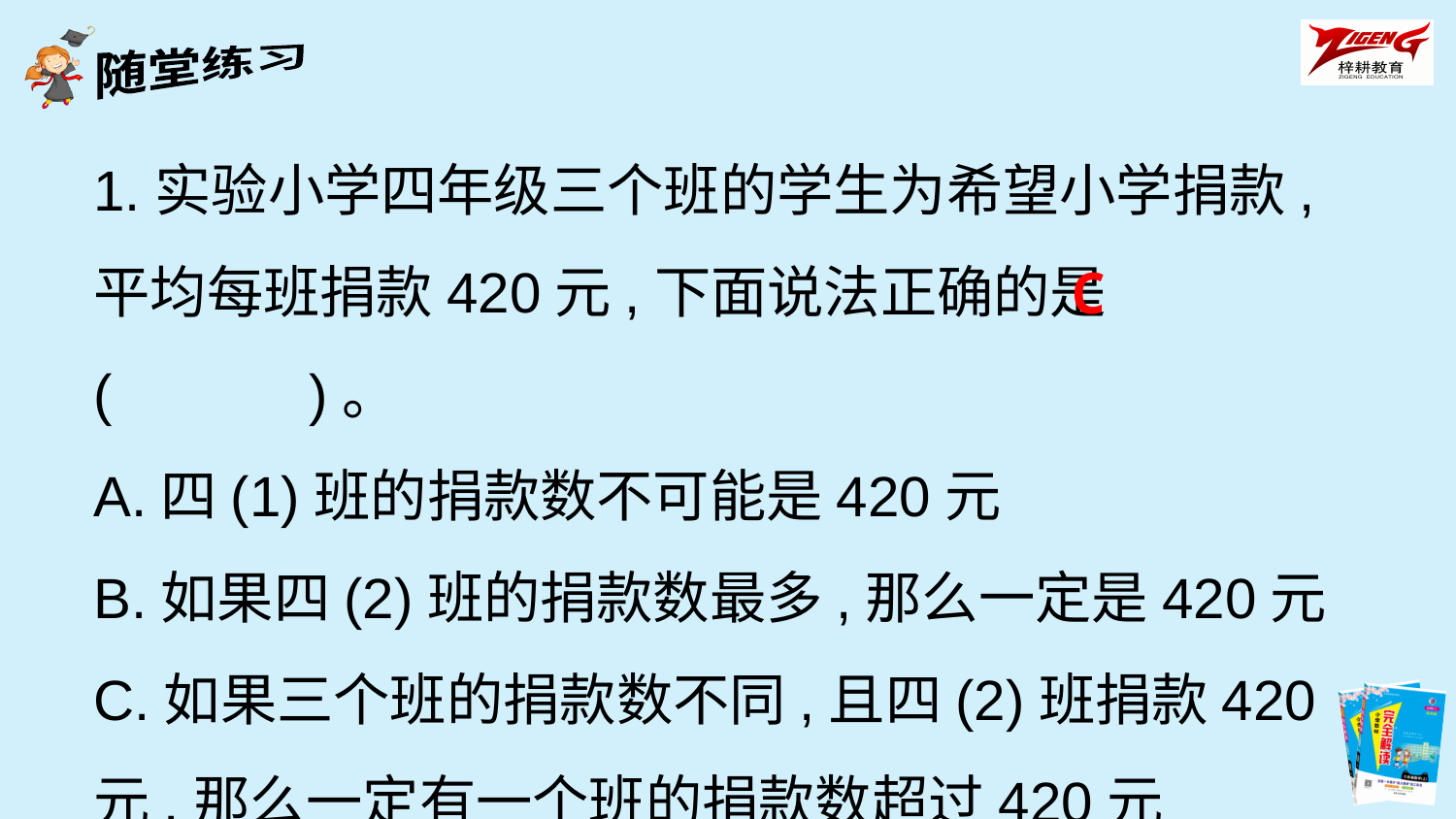

1.实验小学四年级三个班的学生为希望小学捐款,平均每班捐款420元,下面说法正确的是(　　　)。
A.四(1)班的捐款数不可能是420元
B.如果四(2)班的捐款数最多,那么一定是420元
C.如果三个班的捐款数不同,且四(2)班捐款420元,那么一定有一个班的捐款数超过420元
C